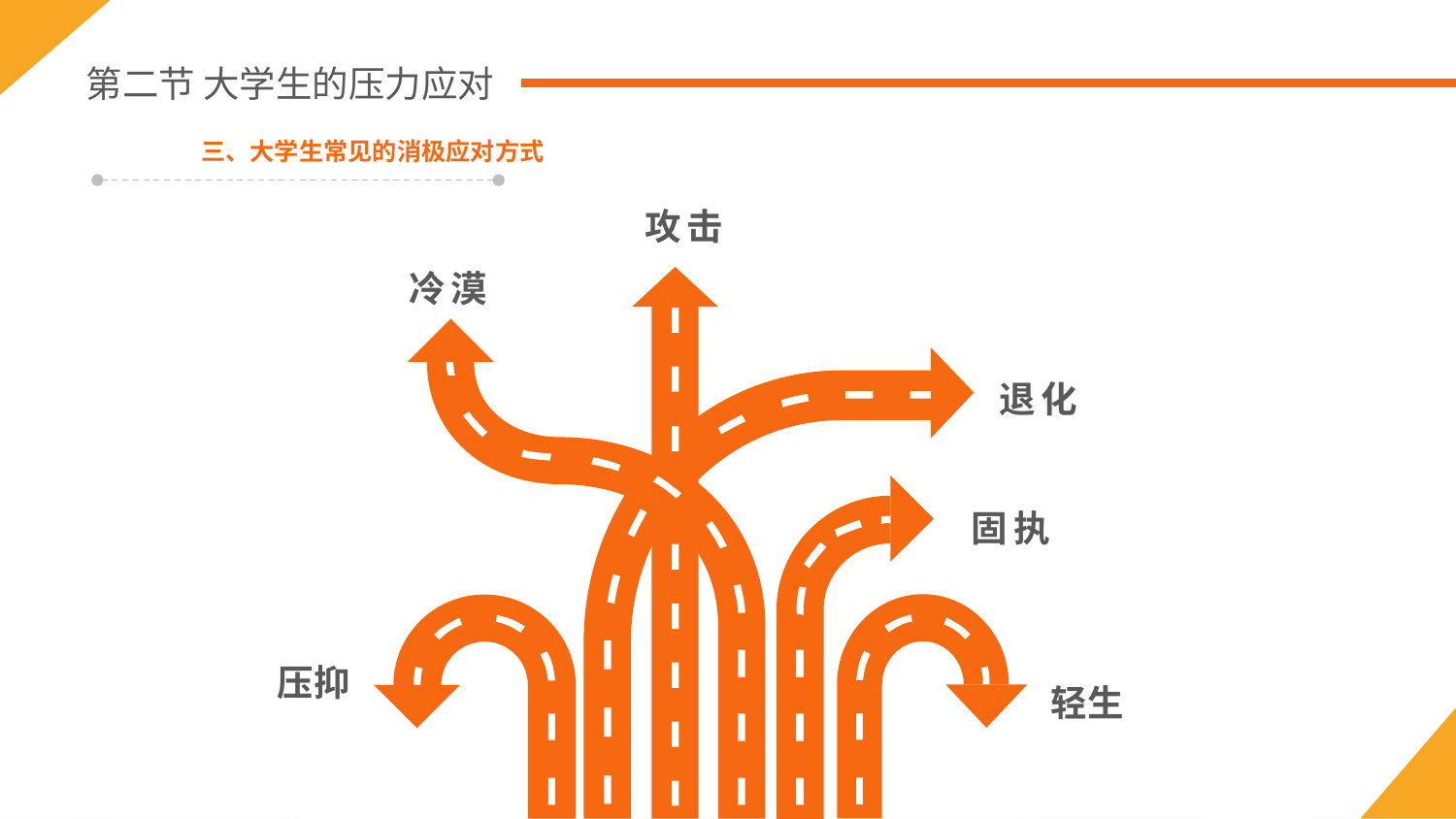

第二节 大学生的压力应对
三、大学生常见的消极应对方式
攻击
冷漠

退化

固执

压抑
轻生